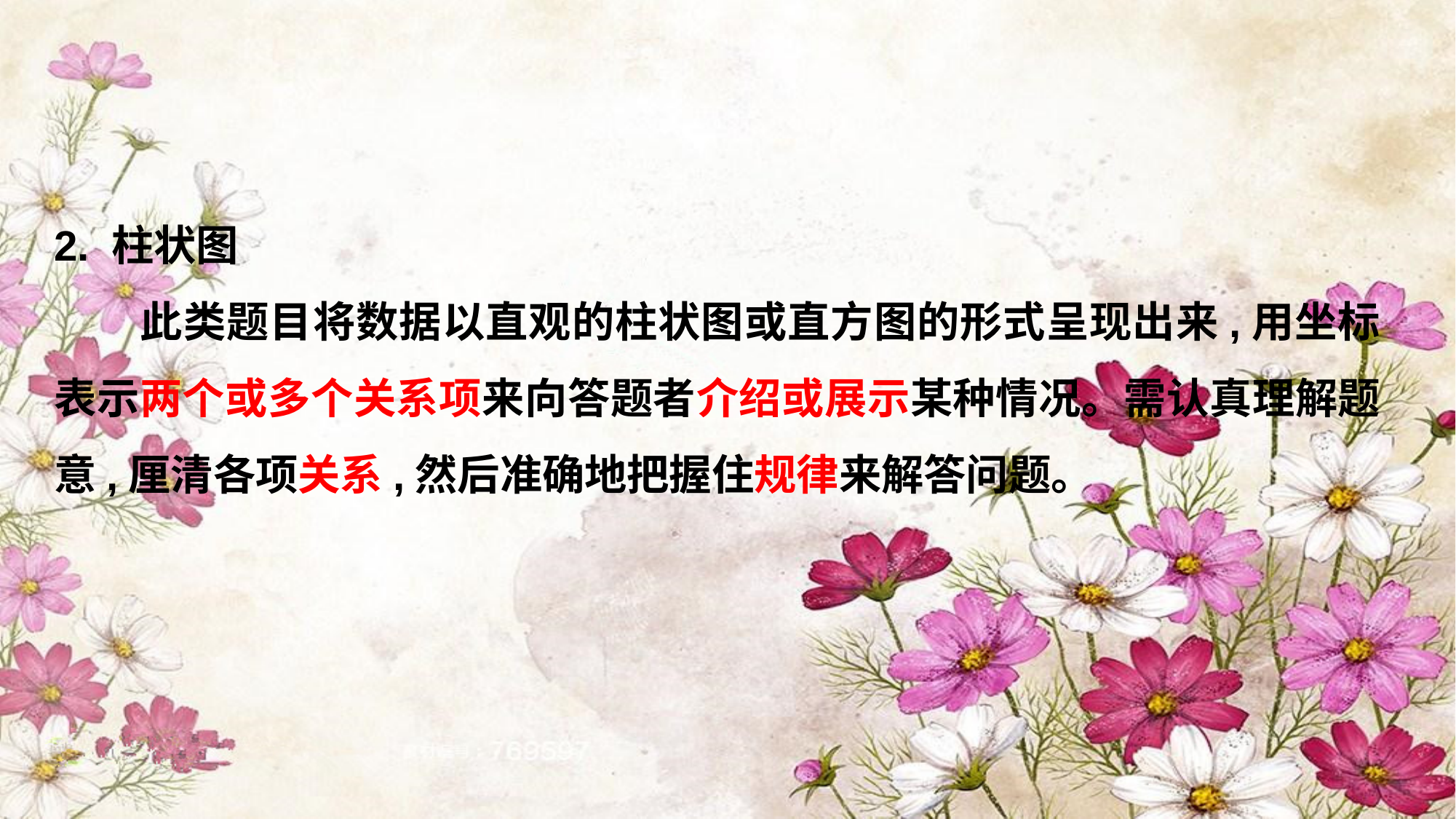

2. 柱状图
　　此类题目将数据以直观的柱状图或直方图的形式呈现出来,用坐标表示两个或多个关系项来向答题者介绍或展示某种情况。需认真理解题意,厘清各项关系,然后准确地把握住规律来解答问题。